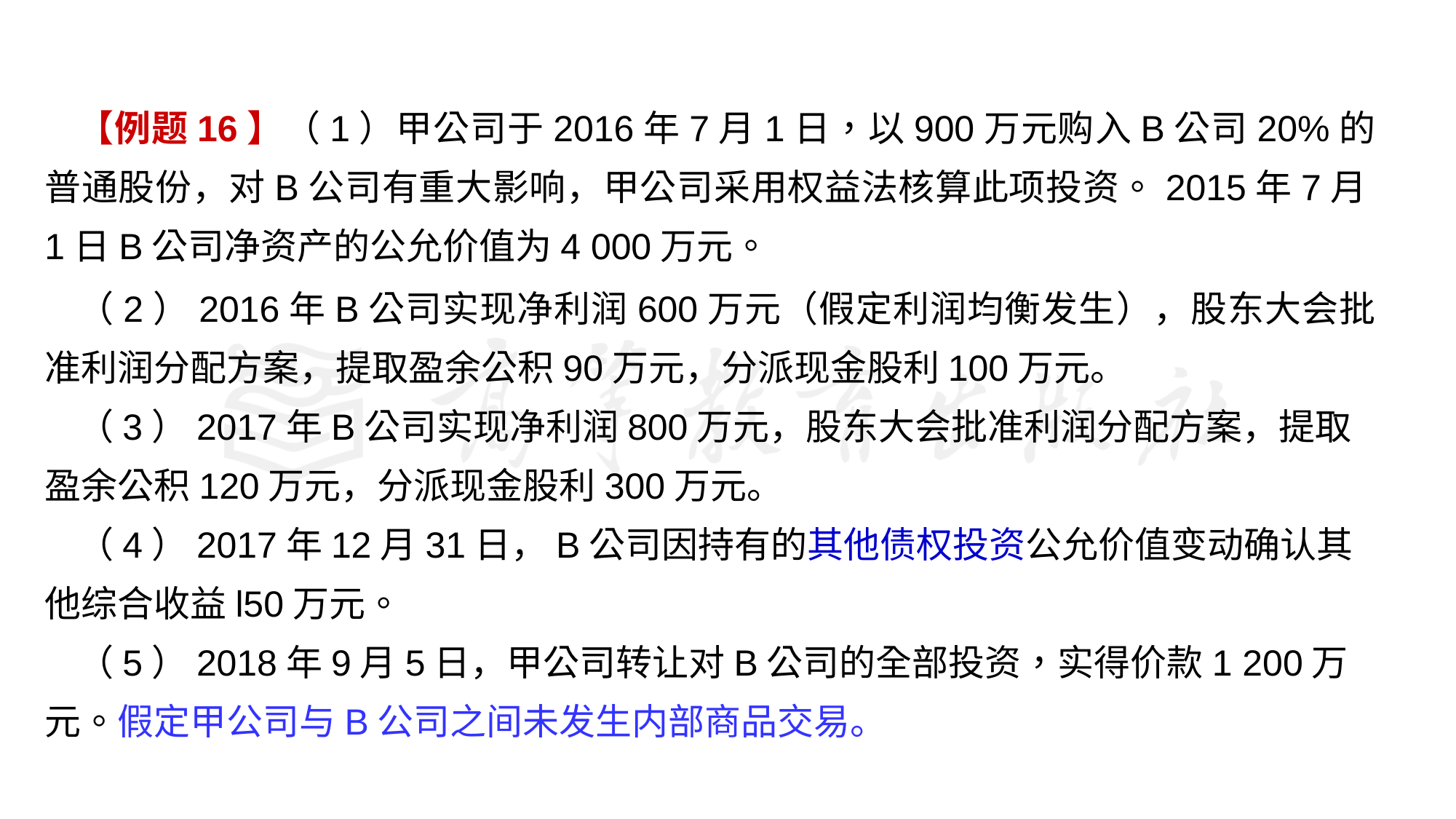

#
【例题16】（1）甲公司于2016年7月1日，以900万元购入B公司20%的普通股份，对B公司有重大影响，甲公司采用权益法核算此项投资。2015年7月1日B公司净资产的公允价值为4 000万元。
（2）2016年B公司实现净利润600万元（假定利润均衡发生），股东大会批准利润分配方案，提取盈余公积90万元，分派现金股利100万元。
（3）2017年B公司实现净利润800万元，股东大会批准利润分配方案，提取盈余公积120万元，分派现金股利300万元。
（4）2017年12月31日，B公司因持有的其他债权投资公允价值变动确认其他综合收益l50万元。
（5）2018年9月5日，甲公司转让对B公司的全部投资，实得价款1 200万元。假定甲公司与B公司之间未发生内部商品交易。